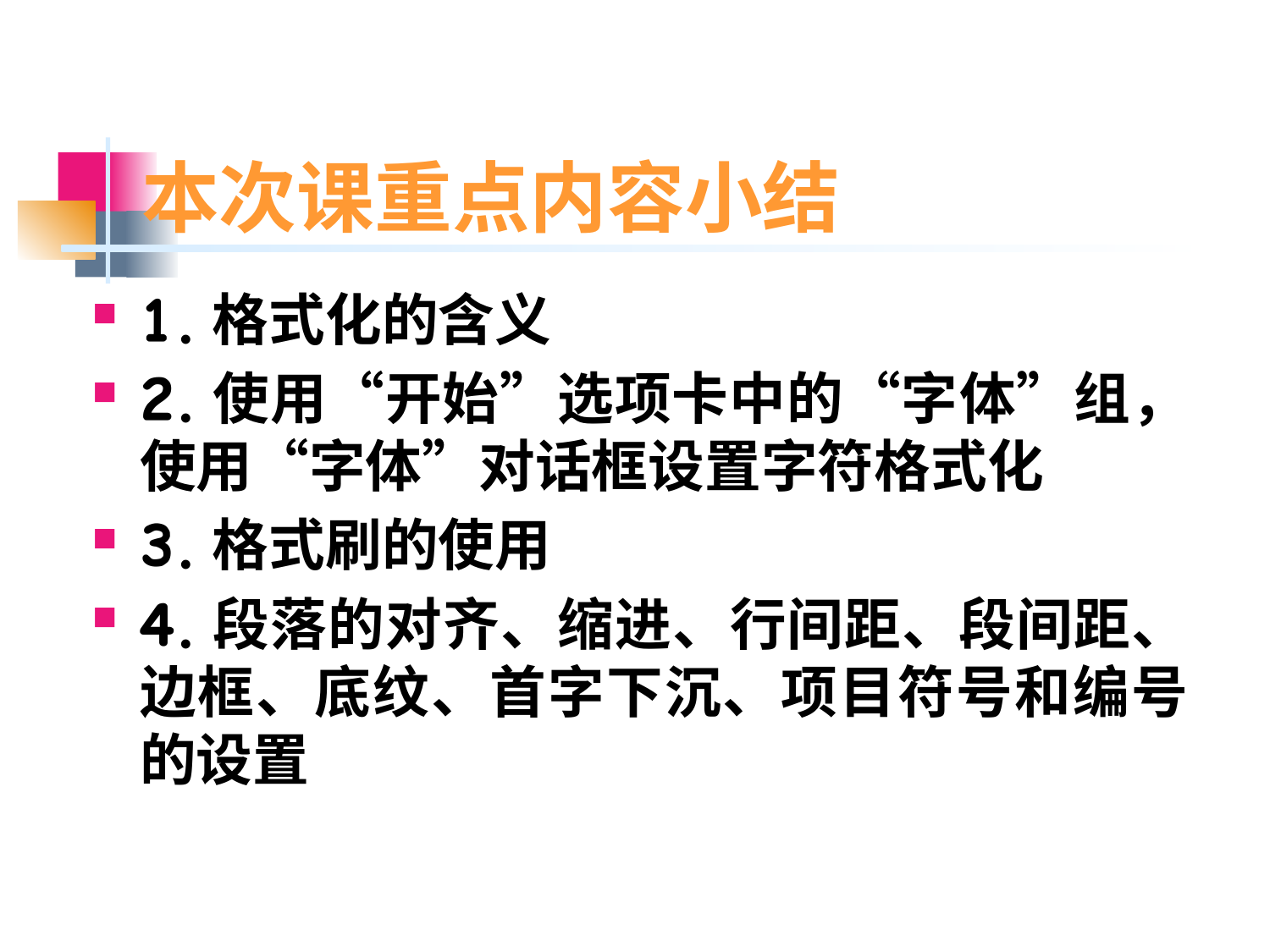

# 本次课重点内容小结
1.格式化的含义
2.使用“开始”选项卡中的“字体”组，使用“字体”对话框设置字符格式化
3.格式刷的使用
4.段落的对齐、缩进、行间距、段间距、边框、底纹、首字下沉、项目符号和编号的设置